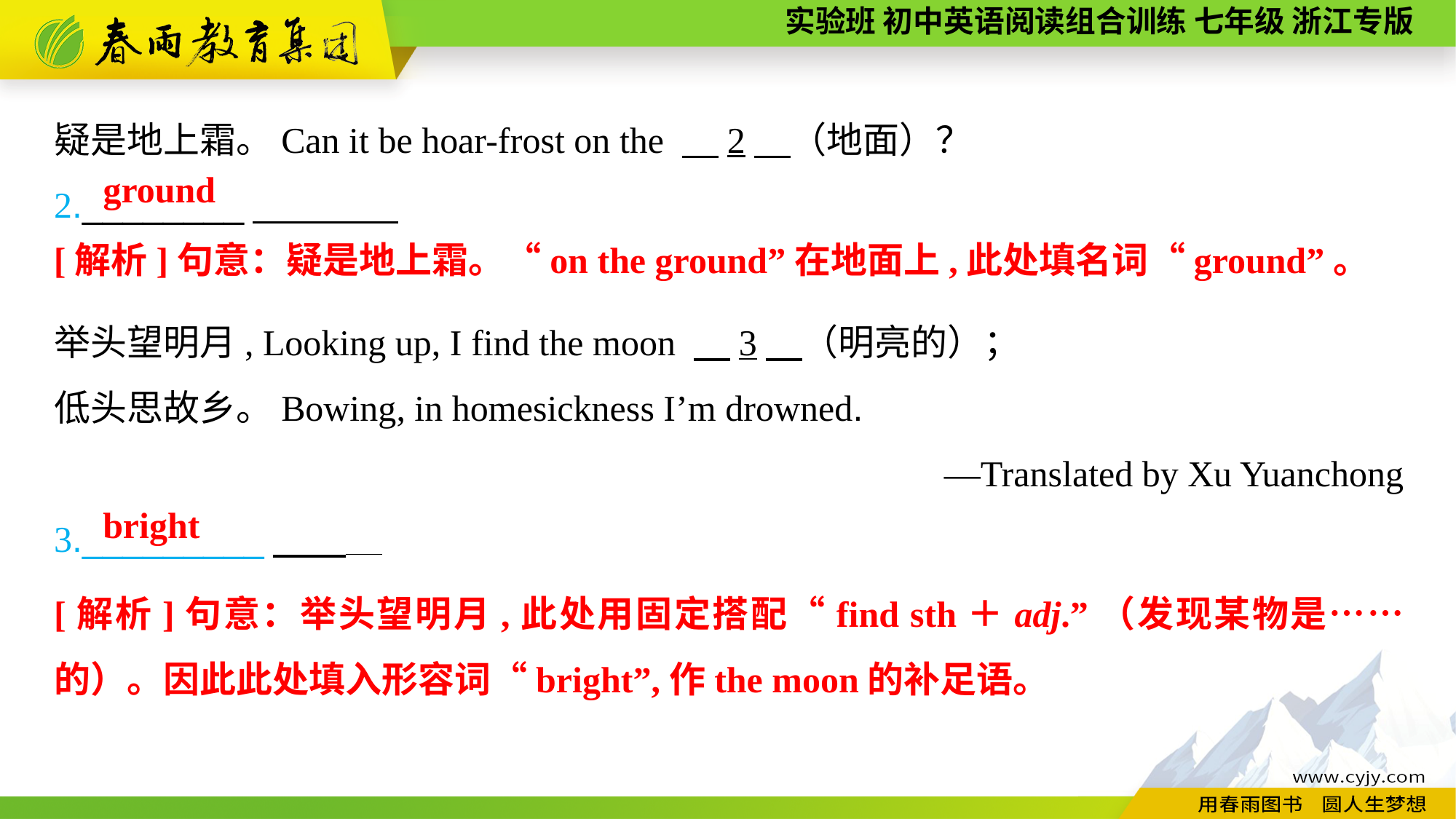

疑是地上霜。Can it be hoar-frost on the 　2　（地面）？
2.________
ground
[解析]句意：疑是地上霜。“on the ground”在地面上,此处填名词“ground”。
举头望明月, Looking up, I find the moon 　3　（明亮的）；
低头思故乡。Bowing, in homesickness I’m drowned.
—Translated by Xu Yuanchong
3._________
bright
[解析]句意：举头望明月,此处用固定搭配“find sth＋adj.”（发现某物是……的）。因此此处填入形容词“bright”,作the moon的补足语。